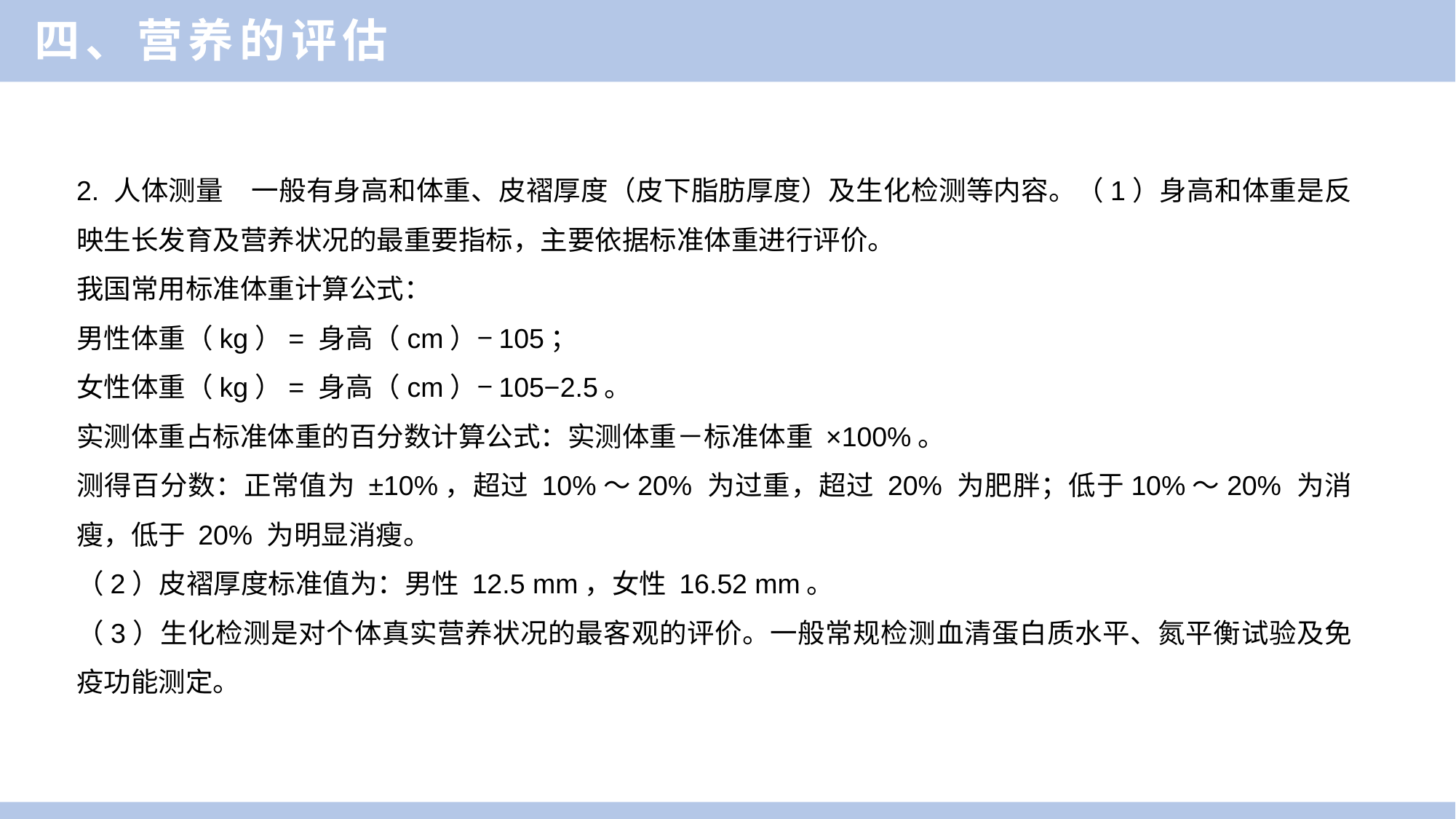

四、营养的评估
2. 人体测量　一般有身高和体重、皮褶厚度（皮下脂肪厚度）及生化检测等内容。（1）身高和体重是反映生长发育及营养状况的最重要指标，主要依据标准体重进行评价。
我国常用标准体重计算公式：
男性体重（kg）= 身高（cm）−105；
女性体重（kg）= 身高（cm）−105−2.5。
实测体重占标准体重的百分数计算公式：实测体重－标准体重 ×100%。
测得百分数：正常值为 ±10%，超过 10%～20% 为过重，超过 20% 为肥胖；低于10%～20% 为消瘦，低于 20% 为明显消瘦。
（2）皮褶厚度标准值为：男性 12.5 mm，女性 16.52 mm。
（3）生化检测是对个体真实营养状况的最客观的评价。一般常规检测血清蛋白质水平、氮平衡试验及免疫功能测定。